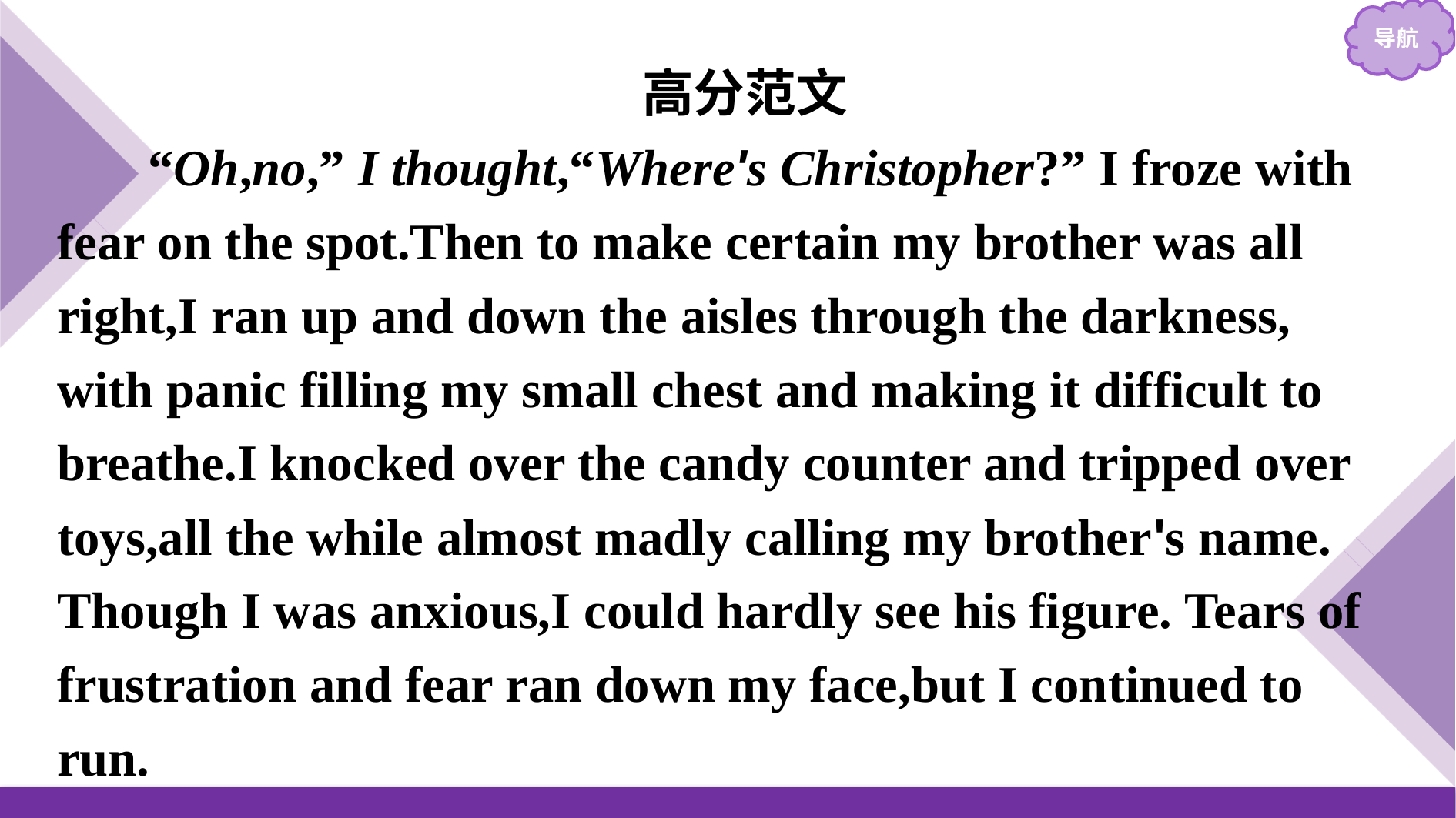

高分范文
“Oh,no,” I thought,“Where's Christopher?” I froze with fear on the spot.Then to make certain my brother was all right,I ran up and down the aisles through the darkness, with panic filling my small chest and making it difficult to breathe.I knocked over the candy counter and tripped over toys,all the while almost madly calling my brother's name. Though I was anxious,I could hardly see his figure. Tears of frustration and fear ran down my face,but I continued to run.